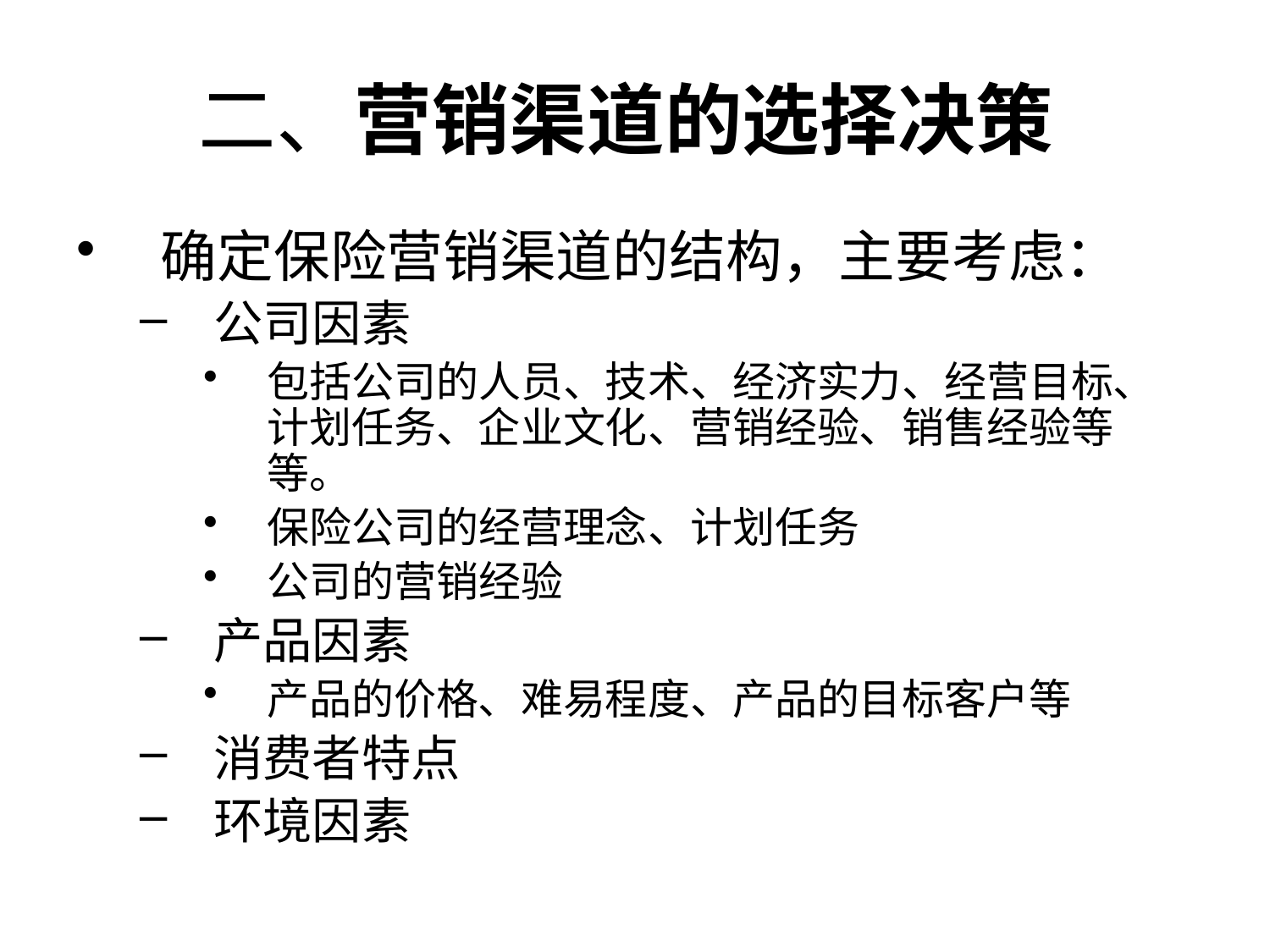

# 二、营销渠道的选择决策
确定保险营销渠道的结构，主要考虑：
公司因素
包括公司的人员、技术、经济实力、经营目标、计划任务、企业文化、营销经验、销售经验等等。
保险公司的经营理念、计划任务
公司的营销经验
产品因素
产品的价格、难易程度、产品的目标客户等
消费者特点
环境因素